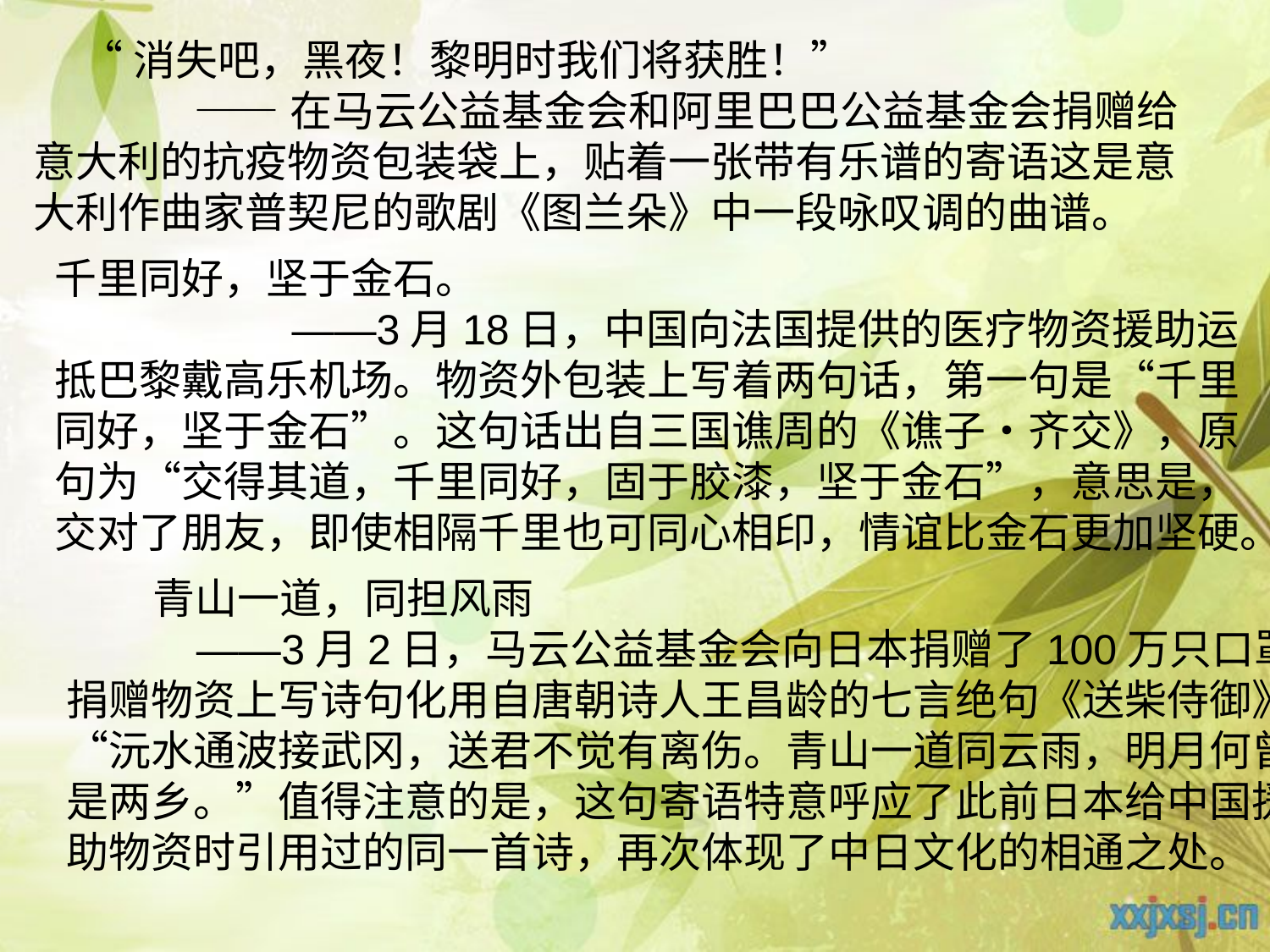

“消失吧，黑夜！黎明时我们将获胜！”
                 ——在马云公益基金会和阿里巴巴公益基金会捐赠给意大利的抗疫物资包装袋上，贴着一张带有乐谱的寄语这是意大利作曲家普契尼的歌剧《图兰朵》中一段咏叹调的曲谱。
千里同好，坚于金石。
                    ——3月18日，中国向法国提供的医疗物资援助运抵巴黎戴高乐机场。物资外包装上写着两句话，第一句是“千里同好，坚于金石”。这句话出自三国谯周的《谯子•齐交》，原句为“交得其道，千里同好，固于胶漆，坚于金石”，意思是，交对了朋友，即使相隔千里也可同心相印，情谊比金石更加坚硬。
        青山一道，同担风雨
           ——3月2日，马云公益基金会向日本捐赠了100万只口罩，捐赠物资上写诗句化用自唐朝诗人王昌龄的七言绝句《送柴侍御》：“沅水通波接武冈，送君不觉有离伤。青山一道同云雨，明月何曾是两乡。”值得注意的是，这句寄语特意呼应了此前日本给中国援助物资时引用过的同一首诗，再次体现了中日文化的相通之处。